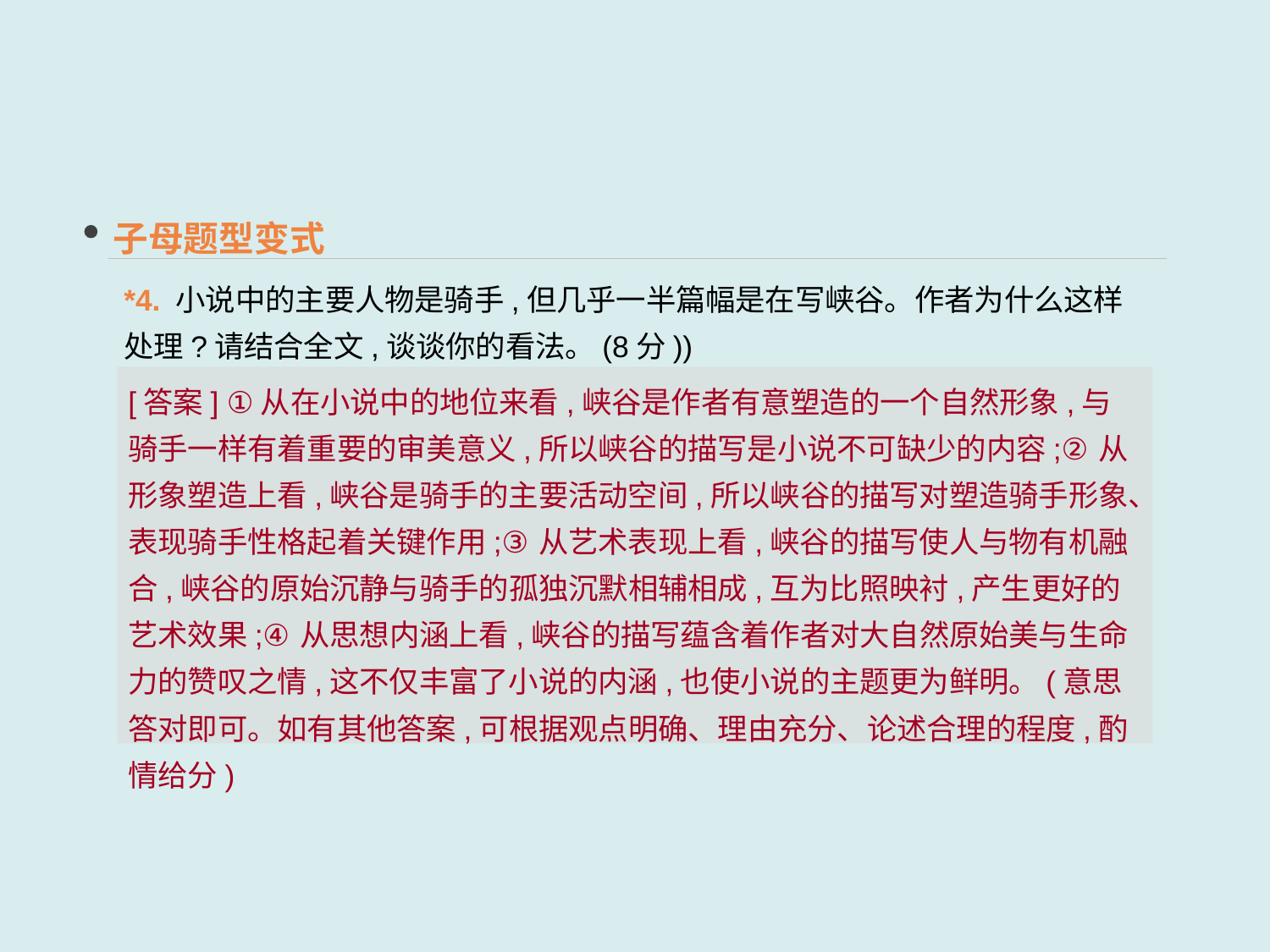

子母题型变式

*4. 小说中的主要人物是骑手,但几乎一半篇幅是在写峡谷。作者为什么这样处理?请结合全文,谈谈你的看法。(8分))
[答案] ①从在小说中的地位来看,峡谷是作者有意塑造的一个自然形象,与骑手一样有着重要的审美意义,所以峡谷的描写是小说不可缺少的内容;②从形象塑造上看,峡谷是骑手的主要活动空间,所以峡谷的描写对塑造骑手形象、表现骑手性格起着关键作用;③从艺术表现上看,峡谷的描写使人与物有机融合,峡谷的原始沉静与骑手的孤独沉默相辅相成,互为比照映衬,产生更好的艺术效果;④从思想内涵上看,峡谷的描写蕴含着作者对大自然原始美与生命力的赞叹之情,这不仅丰富了小说的内涵,也使小说的主题更为鲜明。(意思答对即可。如有其他答案,可根据观点明确、理由充分、论述合理的程度,酌情给分)